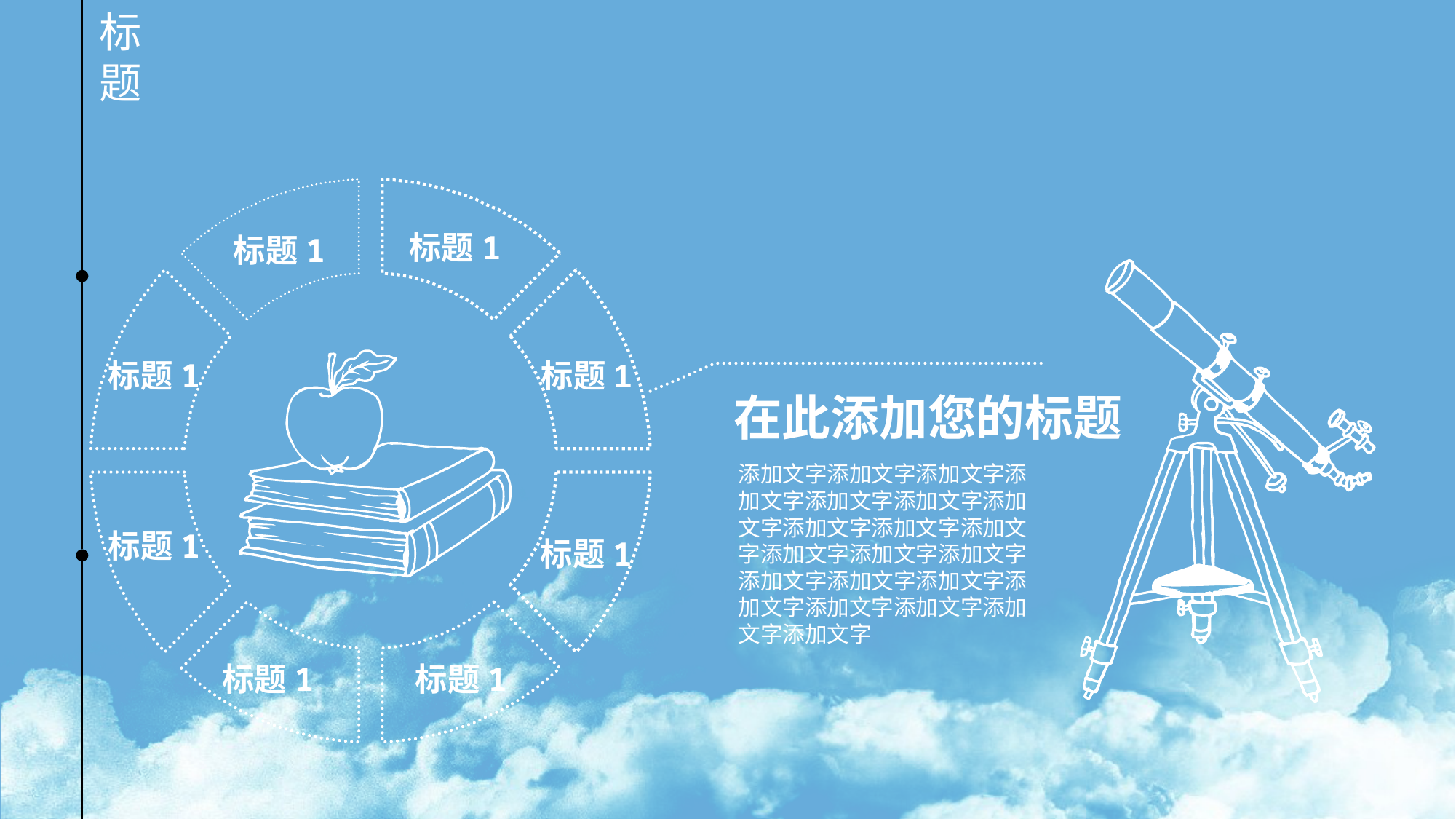

标题

标题1
标题1

标题1
标题1

在此添加您的标题
添加文字添加文字添加文字添加文字添加文字添加文字添加文字添加文字添加文字添加文字添加文字添加文字添加文字添加文字添加文字添加文字添加文字添加文字添加文字添加文字添加文字

标题1
标题1

标题1
标题1